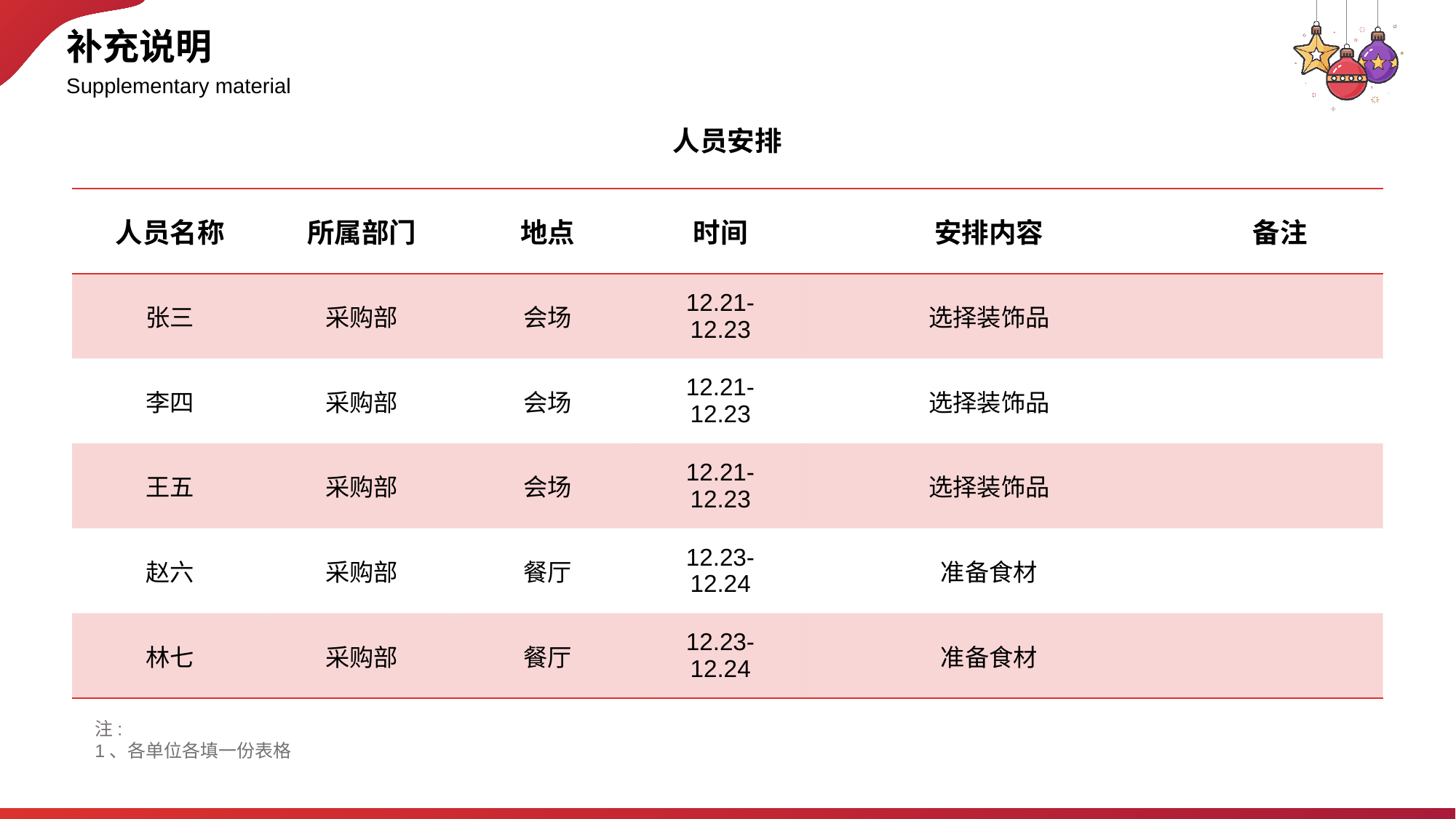

补充说明
Supplementary material
人员安排
| 人员名称 | 所属部门 | 地点 | 时间 | 安排内容 | 备注 |
| --- | --- | --- | --- | --- | --- |
| 张三 | 采购部 | 会场 | 12.21-12.23 | 选择装饰品 |  |
| 李四 | 采购部 | 会场 | 12.21-12.23 | 选择装饰品 |  |
| 王五 | 采购部 | 会场 | 12.21-12.23 | 选择装饰品 |  |
| 赵六 | 采购部 | 餐厅 | 12.23-12.24 | 准备食材 |  |
| 林七 | 采购部 | 餐厅 | 12.23-12.24 | 准备食材 |  |
注:
1、各单位各填一份表格